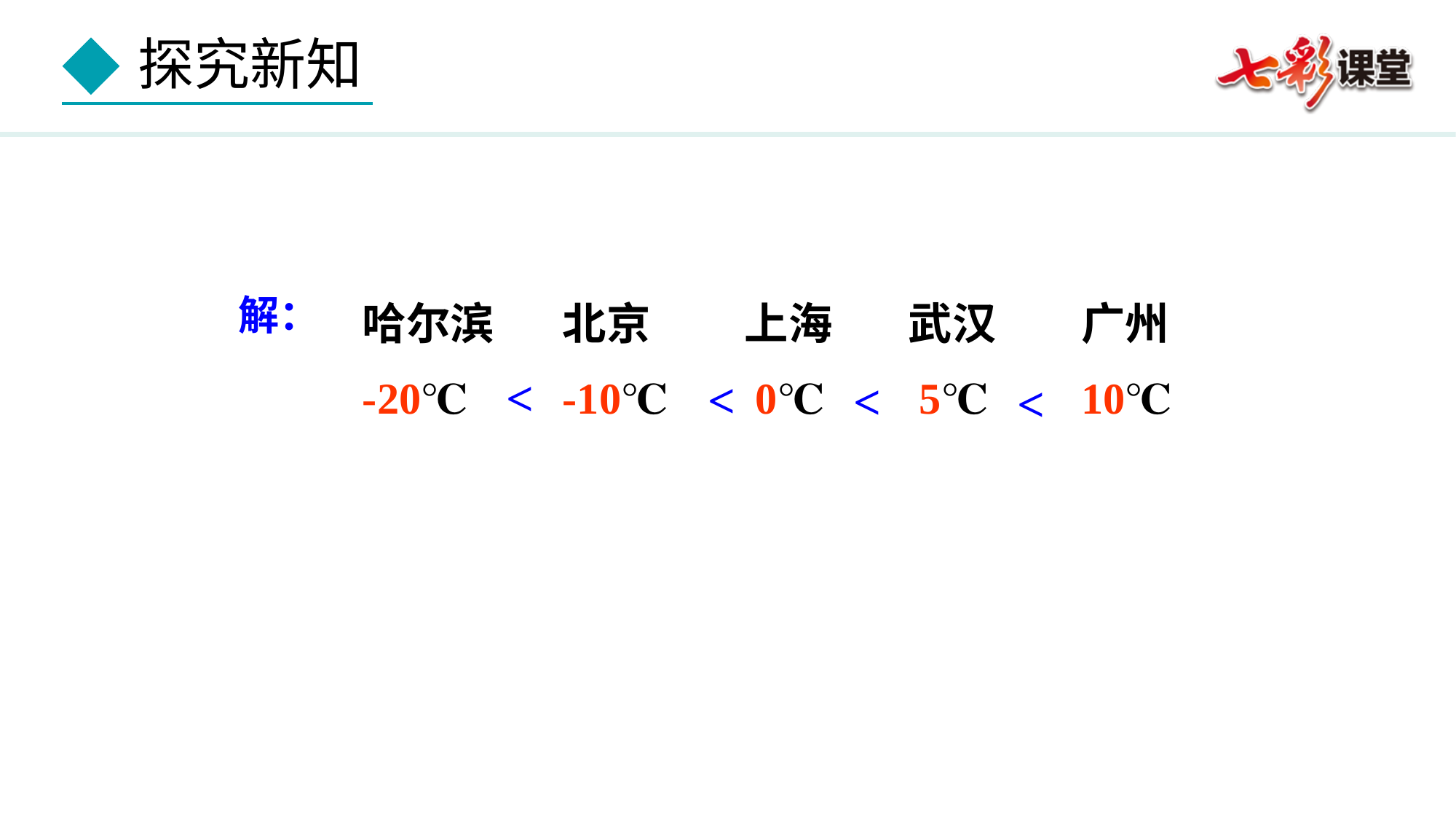

解：
哈尔滨
-20℃
北京
-10℃
上海
 0℃
武汉
 5℃
广州
10℃
<
<
<

<